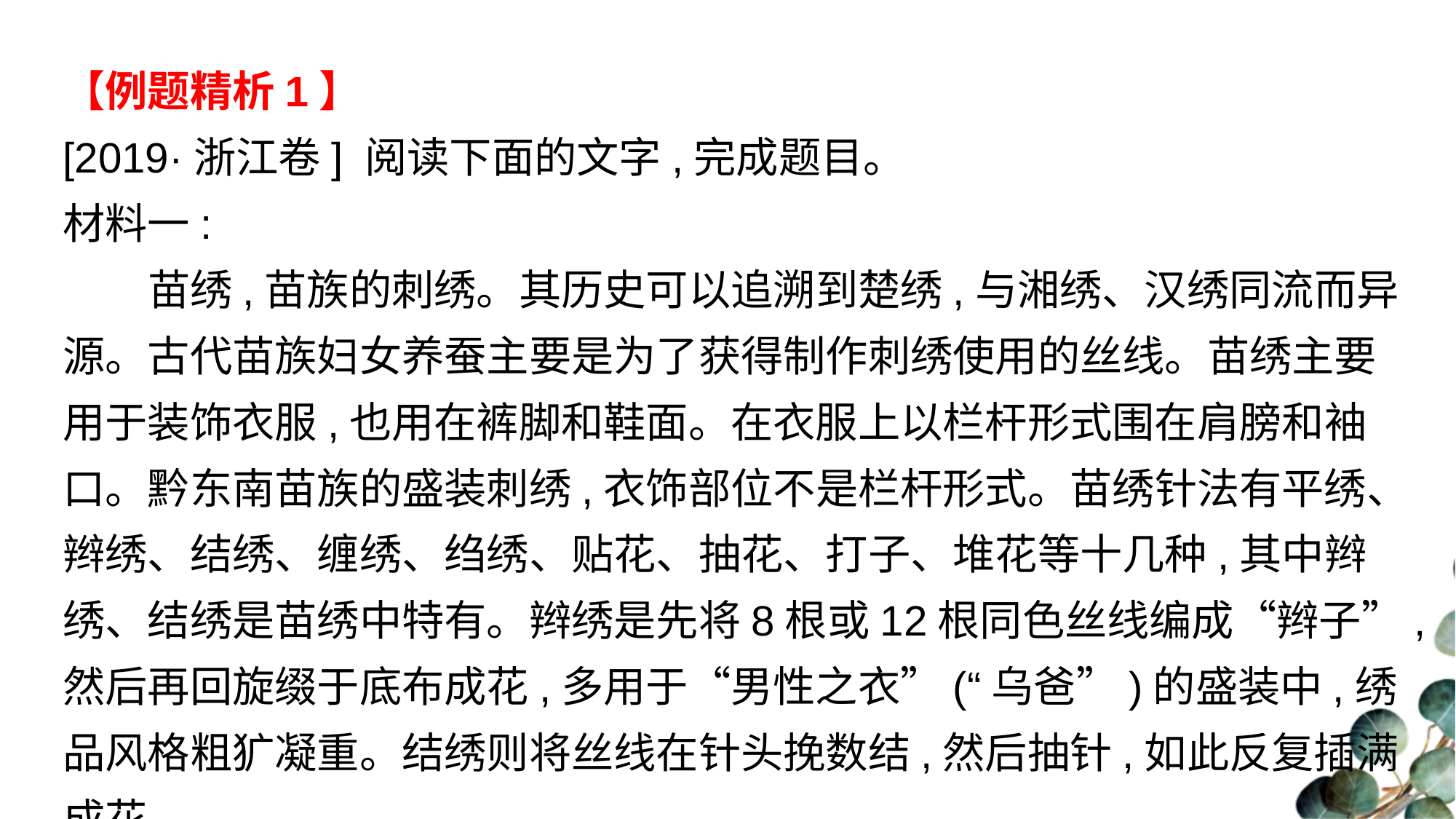

【例题精析1】
[2019·浙江卷] 阅读下面的文字,完成题目。
材料一:
　　苗绣,苗族的刺绣。其历史可以追溯到楚绣,与湘绣、汉绣同流而异源。古代苗族妇女养蚕主要是为了获得制作刺绣使用的丝线。苗绣主要用于装饰衣服,也用在裤脚和鞋面。在衣服上以栏杆形式围在肩膀和袖口。黔东南苗族的盛装刺绣,衣饰部位不是栏杆形式。苗绣针法有平绣、辫绣、结绣、缠绣、绉绣、贴花、抽花、打子、堆花等十几种,其中辫绣、结绣是苗绣中特有。辫绣是先将8根或12根同色丝线编成“辫子”,然后再回旋缀于底布成花,多用于“男性之衣”(“乌爸”)的盛装中,绣品风格粗犷凝重。结绣则将丝线在针头挽数结,然后抽针,如此反复插满成花。